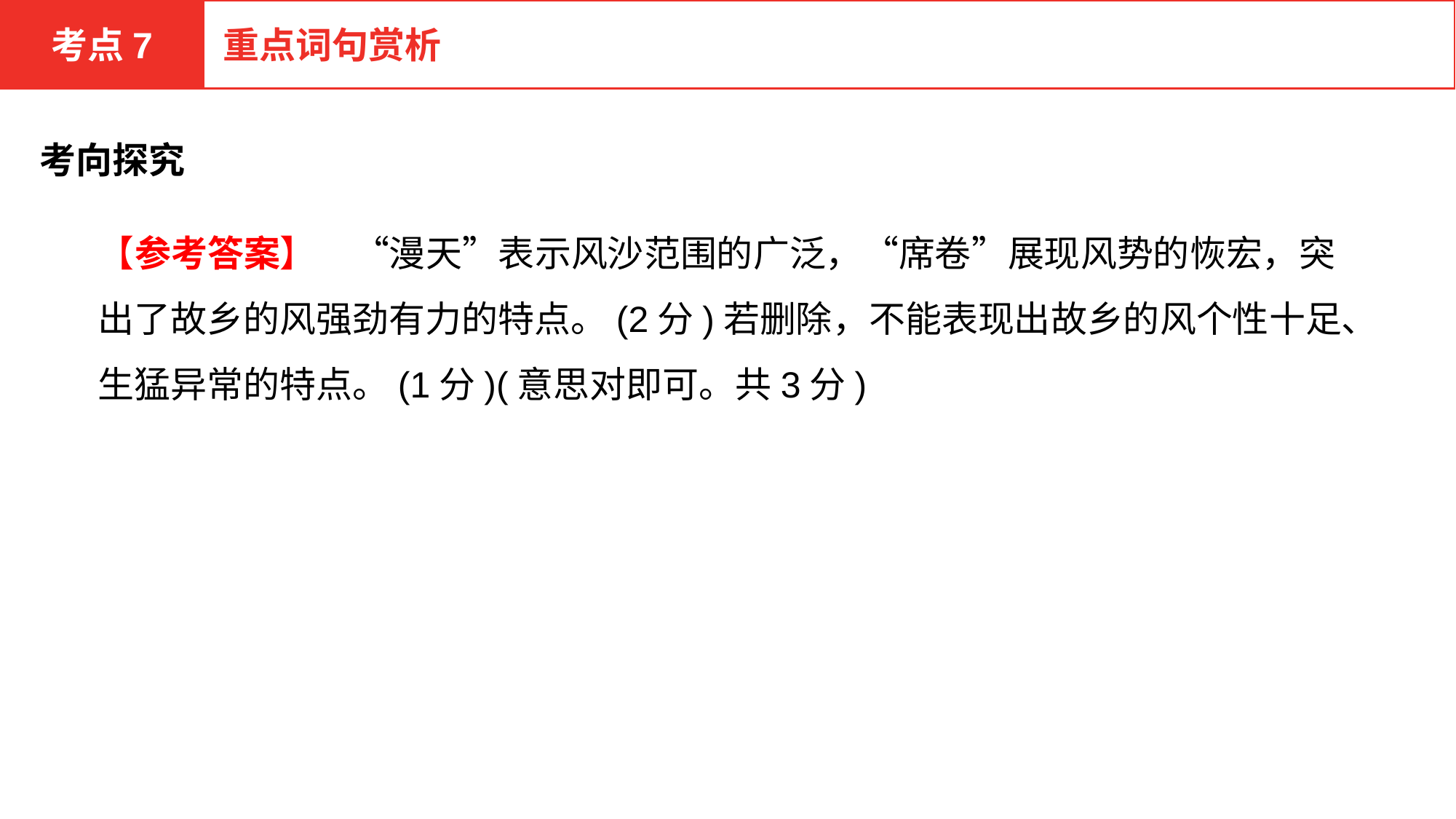

考点7
重点词句赏析
考向探究

【参考答案】　“漫天”表示风沙范围的广泛，“席卷”展现风势的恢宏，突出了故乡的风强劲有力的特点。(2分)若删除，不能表现出故乡的风个性十足、生猛异常的特点。(1分)(意思对即可。共3分)